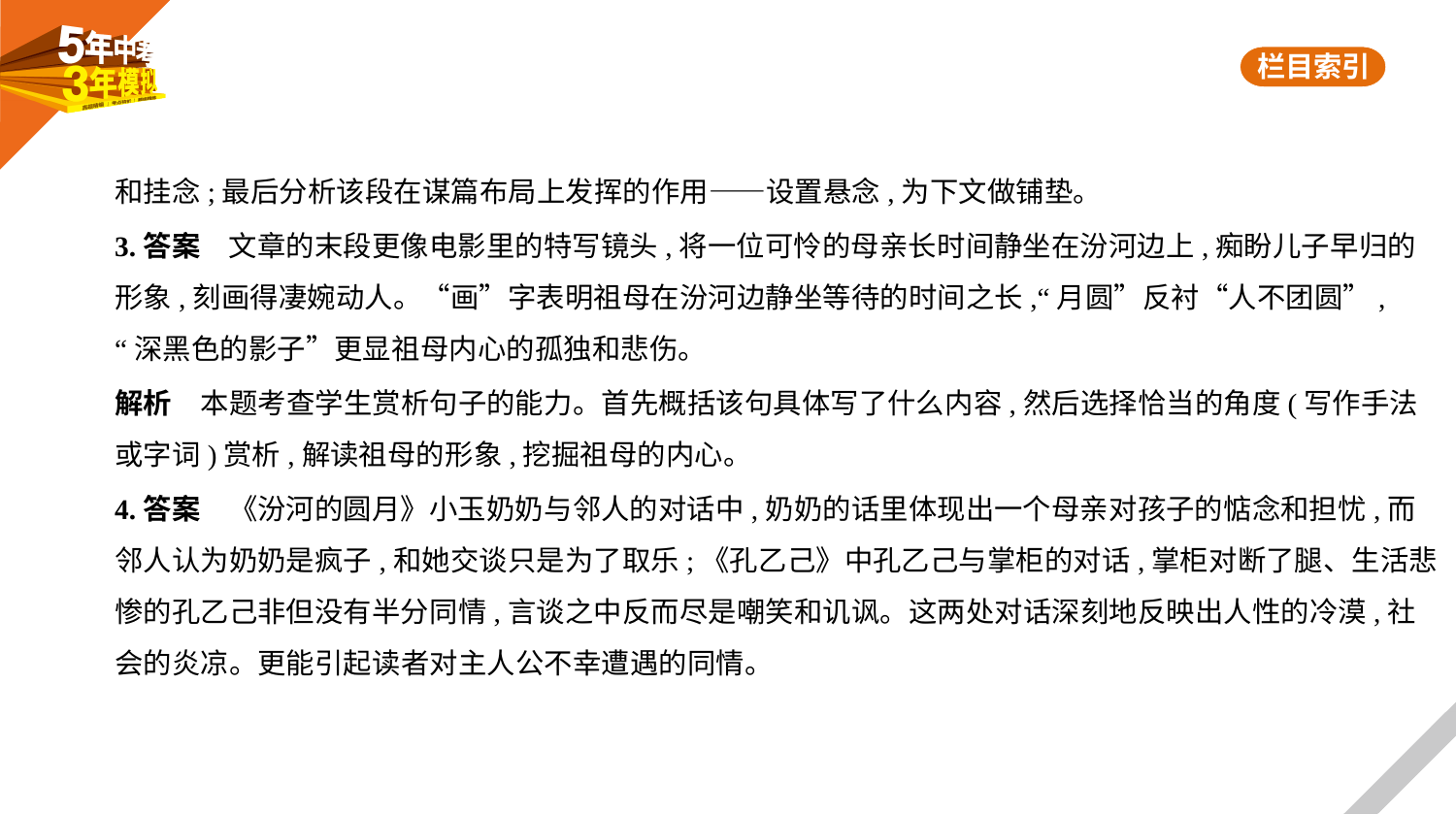

和挂念;最后分析该段在谋篇布局上发挥的作用——设置悬念,为下文做铺垫。
3.答案　文章的末段更像电影里的特写镜头,将一位可怜的母亲长时间静坐在汾河边上,痴盼儿子早归的
形象,刻画得凄婉动人。“画”字表明祖母在汾河边静坐等待的时间之长,“月圆”反衬“人不团圆”,
“深黑色的影子”更显祖母内心的孤独和悲伤。
解析　本题考查学生赏析句子的能力。首先概括该句具体写了什么内容,然后选择恰当的角度(写作手法
或字词)赏析,解读祖母的形象,挖掘祖母的内心。
4.答案　《汾河的圆月》小玉奶奶与邻人的对话中,奶奶的话里体现出一个母亲对孩子的惦念和担忧,而
邻人认为奶奶是疯子,和她交谈只是为了取乐;《孔乙己》中孔乙己与掌柜的对话,掌柜对断了腿、生活悲
惨的孔乙己非但没有半分同情,言谈之中反而尽是嘲笑和讥讽。这两处对话深刻地反映出人性的冷漠,社
会的炎凉。更能引起读者对主人公不幸遭遇的同情。